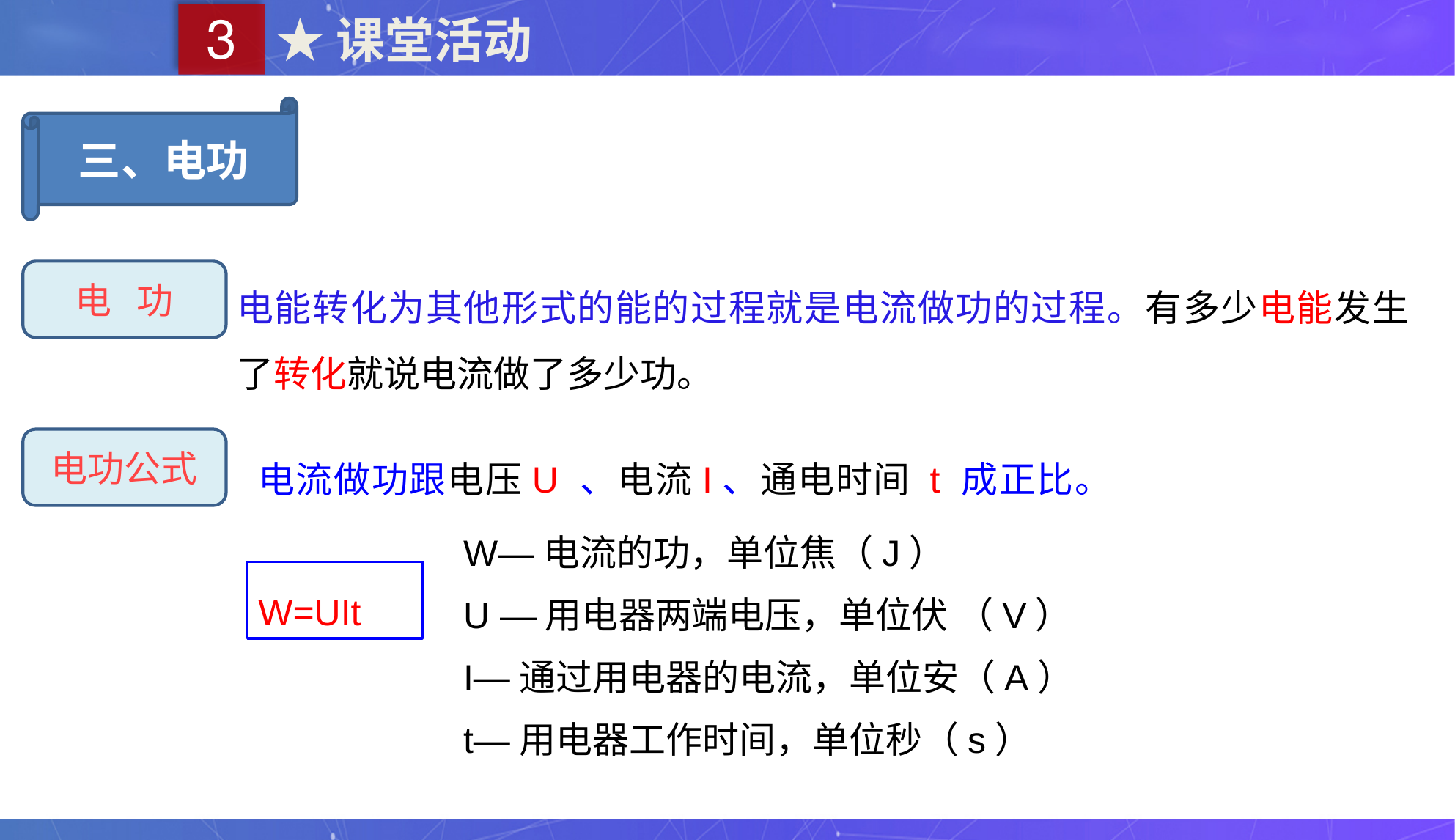

3
★课堂活动
三、电功
电能转化为其他形式的能的过程就是电流做功的过程。有多少电能发生了转化就说电流做了多少功。
电   功
电功公式
电流做功跟电压U 、电流I、通电时间 t 成正比。
W—电流的功，单位焦（J）
U —用电器两端电压，单位伏 （V）
I—通过用电器的电流，单位安（A）
t—用电器工作时间，单位秒（s）
W=UIt